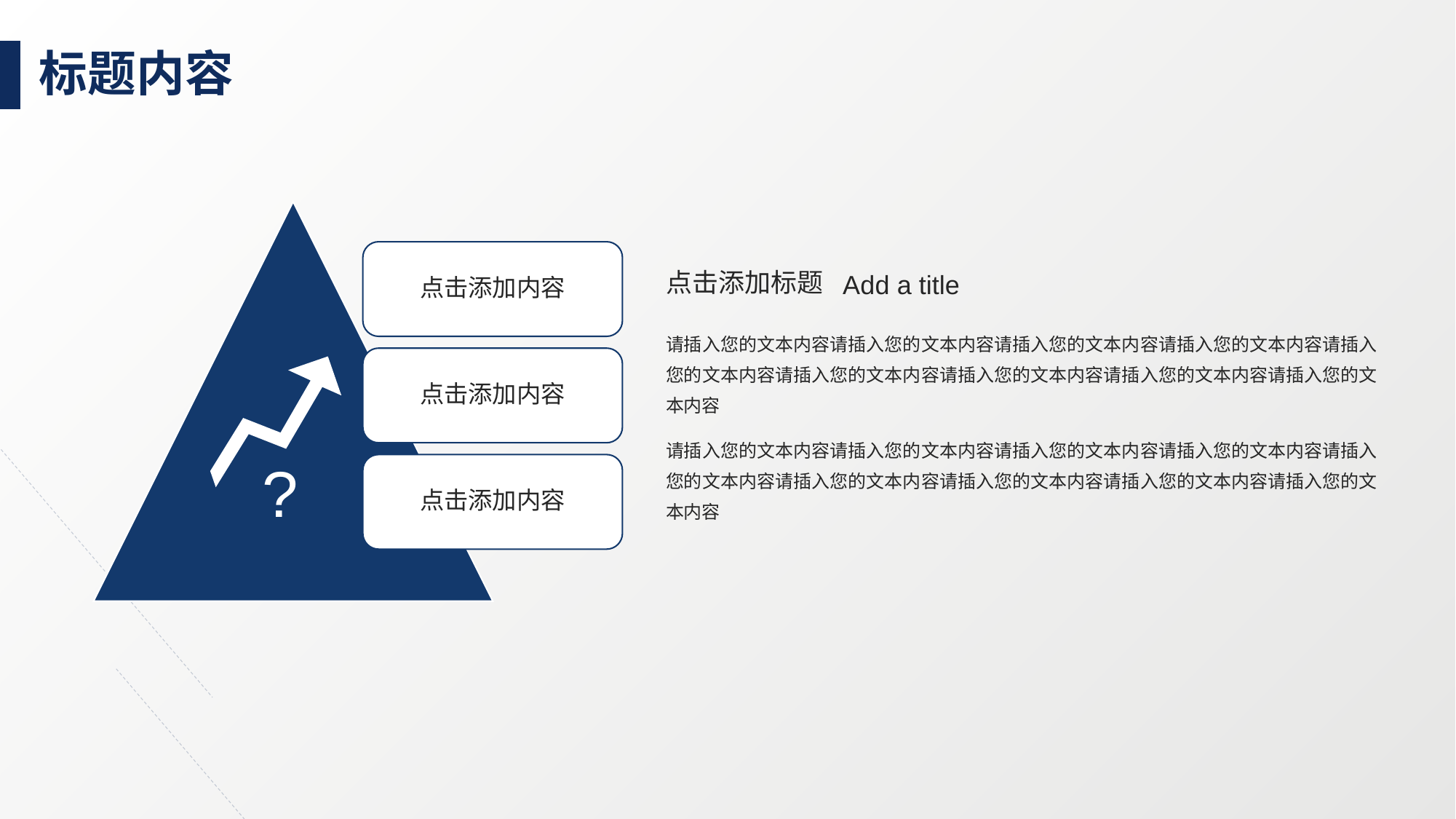

?
点击添加内容
点击添加标题
Add a title
请插入您的文本内容请插入您的文本内容请插入您的文本内容请插入您的文本内容请插入您的文本内容请插入您的文本内容请插入您的文本内容请插入您的文本内容请插入您的文本内容
请插入您的文本内容请插入您的文本内容请插入您的文本内容请插入您的文本内容请插入您的文本内容请插入您的文本内容请插入您的文本内容请插入您的文本内容请插入您的文本内容
点击添加内容
点击添加内容